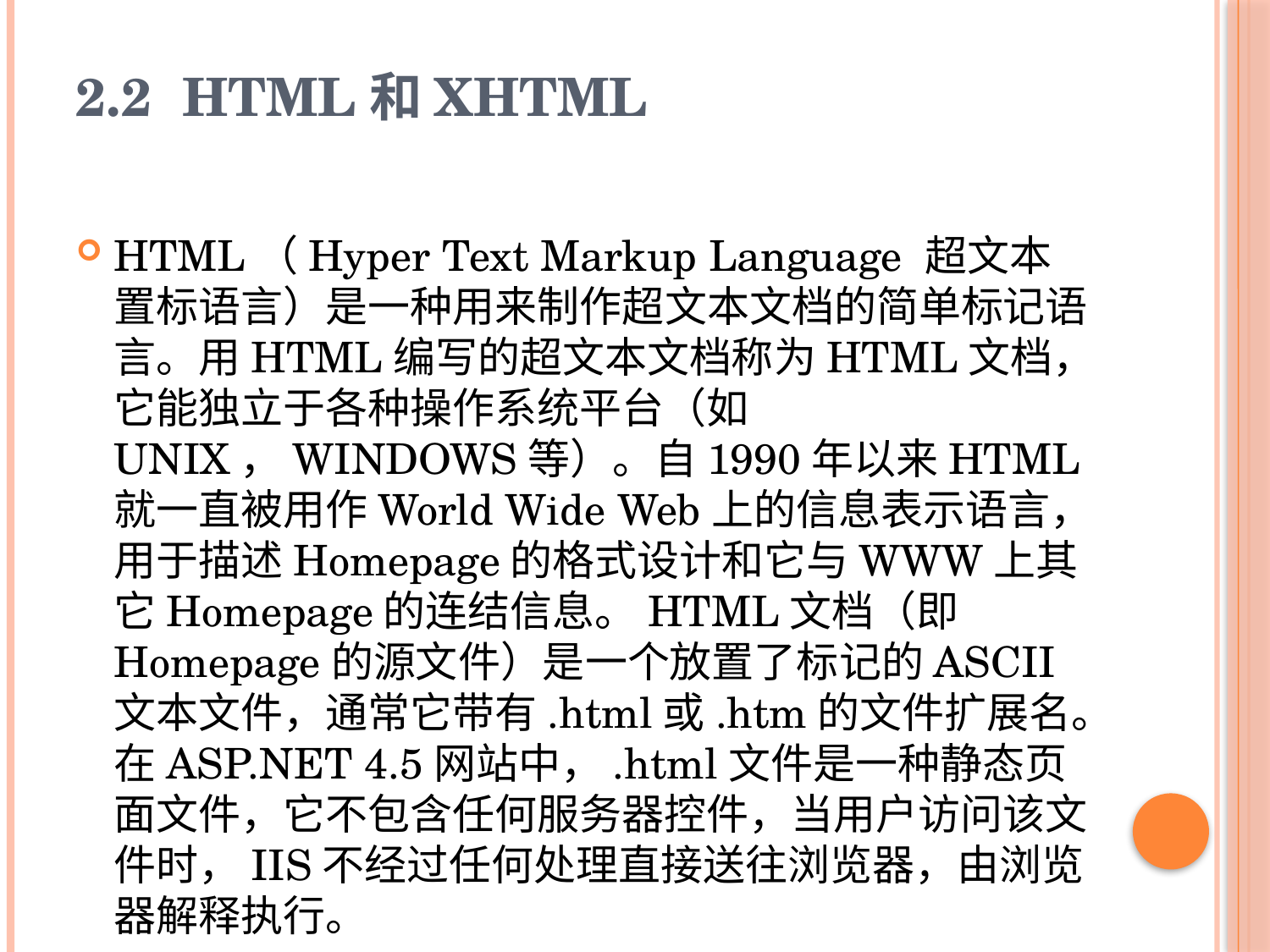

# 2.2  HTML和XHTML
HTML（Hyper Text Markup Language 超文本置标语言）是一种用来制作超文本文档的简单标记语言。用HTML编写的超文本文档称为HTML文档，它能独立于各种操作系统平台（如UNIX，WINDOWS等）。自1990年以来HTML就一直被用作World Wide Web上的信息表示语言，用于描述Homepage的格式设计和它与WWW上其它Homepage的连结信息。HTML文档（即Homepage的源文件）是一个放置了标记的ASCII文本文件，通常它带有.html或.htm的文件扩展名。在ASP.NET 4.5网站中，.html文件是一种静态页面文件，它不包含任何服务器控件，当用户访问该文件时，IIS不经过任何处理直接送往浏览器，由浏览器解释执行。